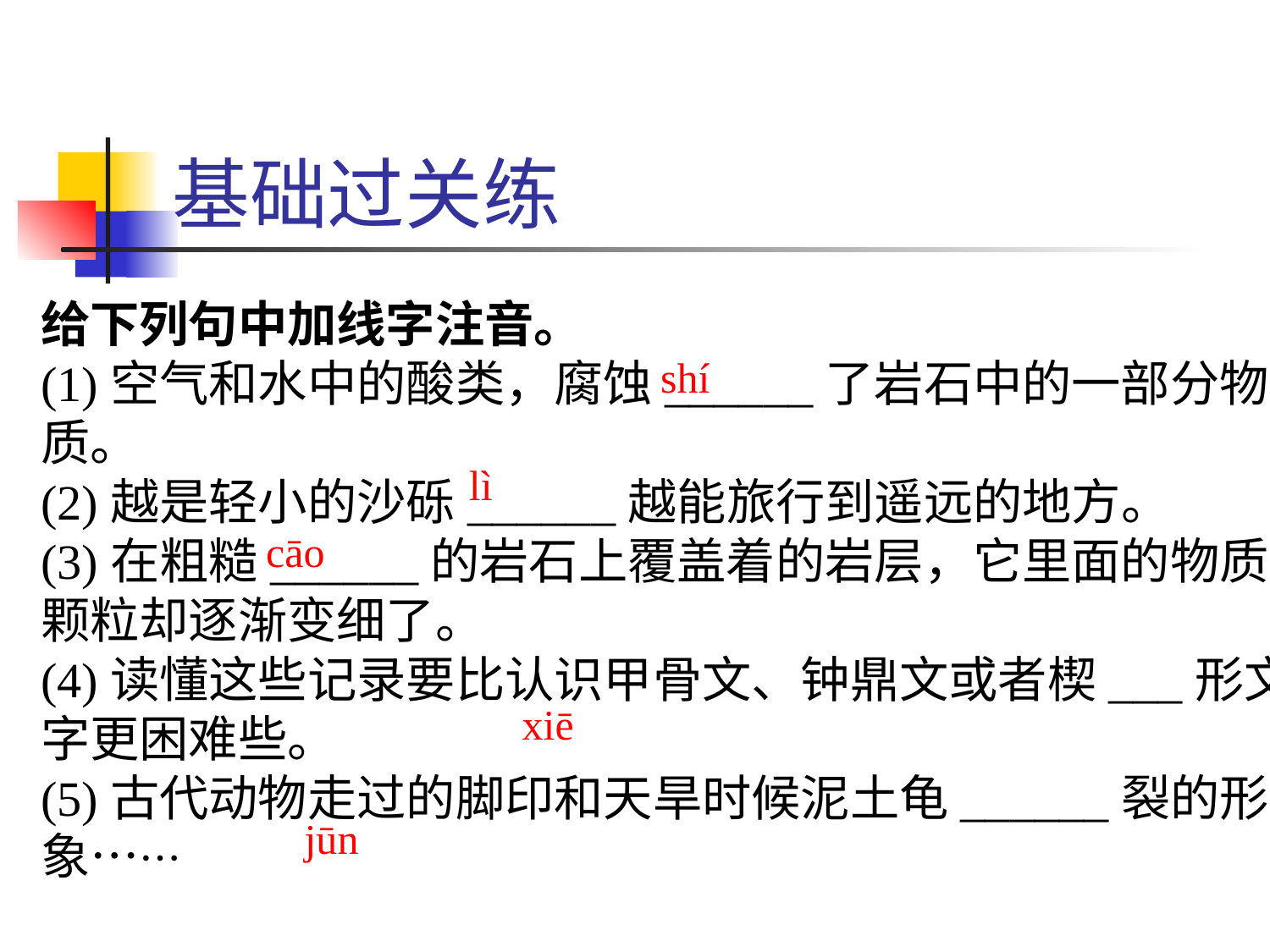

# 基础过关练
给下列句中加线字注音。
(1)空气和水中的酸类，腐蚀______了岩石中的一部分物
质。
(2)越是轻小的沙砾______越能旅行到遥远的地方。
(3)在粗糙______的岩石上覆盖着的岩层，它里面的物质
颗粒却逐渐变细了。
(4)读懂这些记录要比认识甲骨文、钟鼎文或者楔___形文
字更困难些。
(5)古代动物走过的脚印和天旱时候泥土龟______裂的形
象……
shí
lì
cāo
     xiē
  jūn